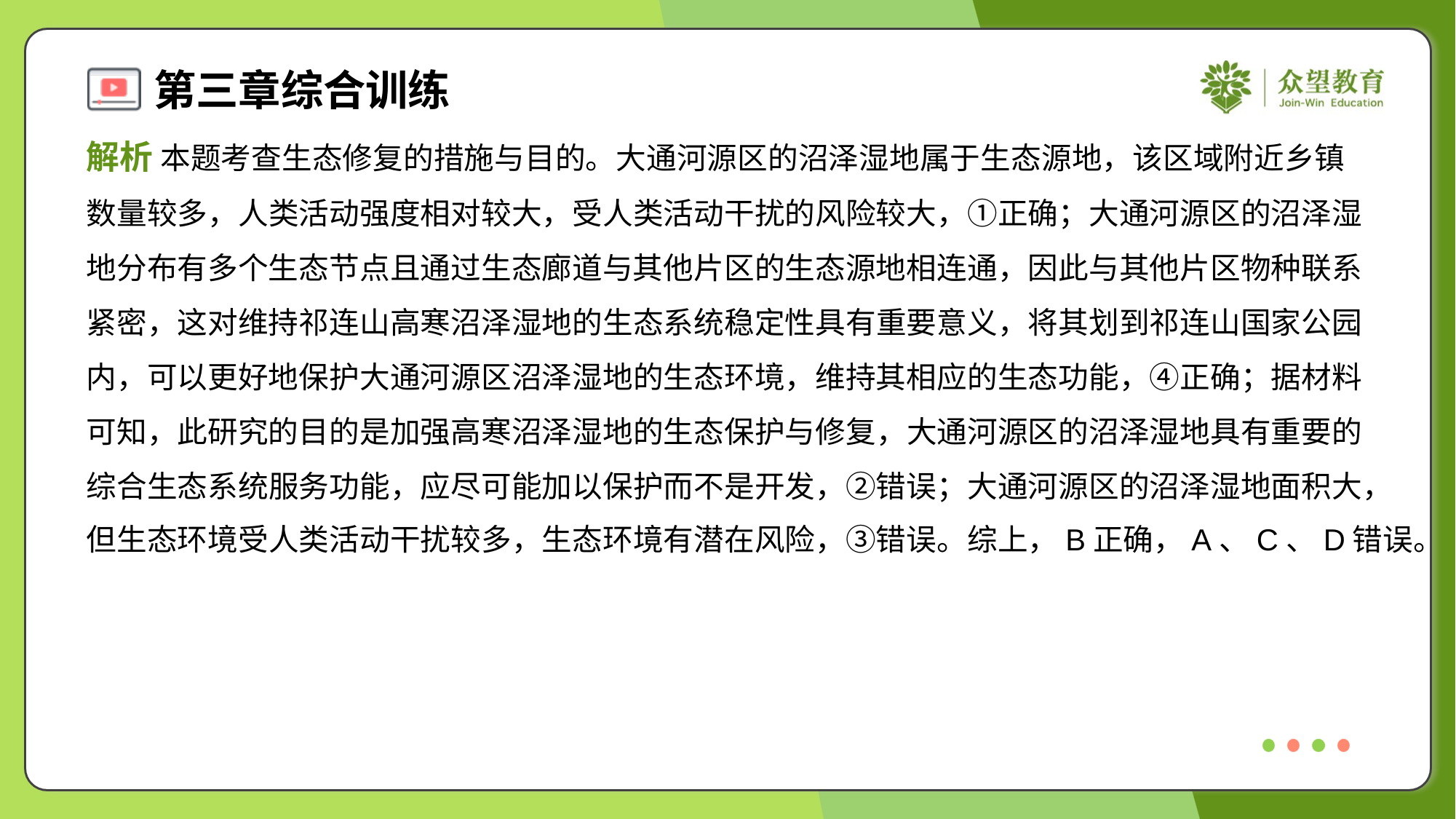

解析 本题考查生态修复的措施与目的。大通河源区的沼泽湿地属于生态源地，该区域附近乡镇
数量较多，人类活动强度相对较大，受人类活动干扰的风险较大，①正确；大通河源区的沼泽湿
地分布有多个生态节点且通过生态廊道与其他片区的生态源地相连通，因此与其他片区物种联系
紧密，这对维持祁连山高寒沼泽湿地的生态系统稳定性具有重要意义，将其划到祁连山国家公园
内，可以更好地保护大通河源区沼泽湿地的生态环境，维持其相应的生态功能，④正确；据材料
可知，此研究的目的是加强高寒沼泽湿地的生态保护与修复，大通河源区的沼泽湿地具有重要的
综合生态系统服务功能，应尽可能加以保护而不是开发，②错误；大通河源区的沼泽湿地面积大，
但生态环境受人类活动干扰较多，生态环境有潜在风险，③错误。综上，B正确，A、C、D错误。